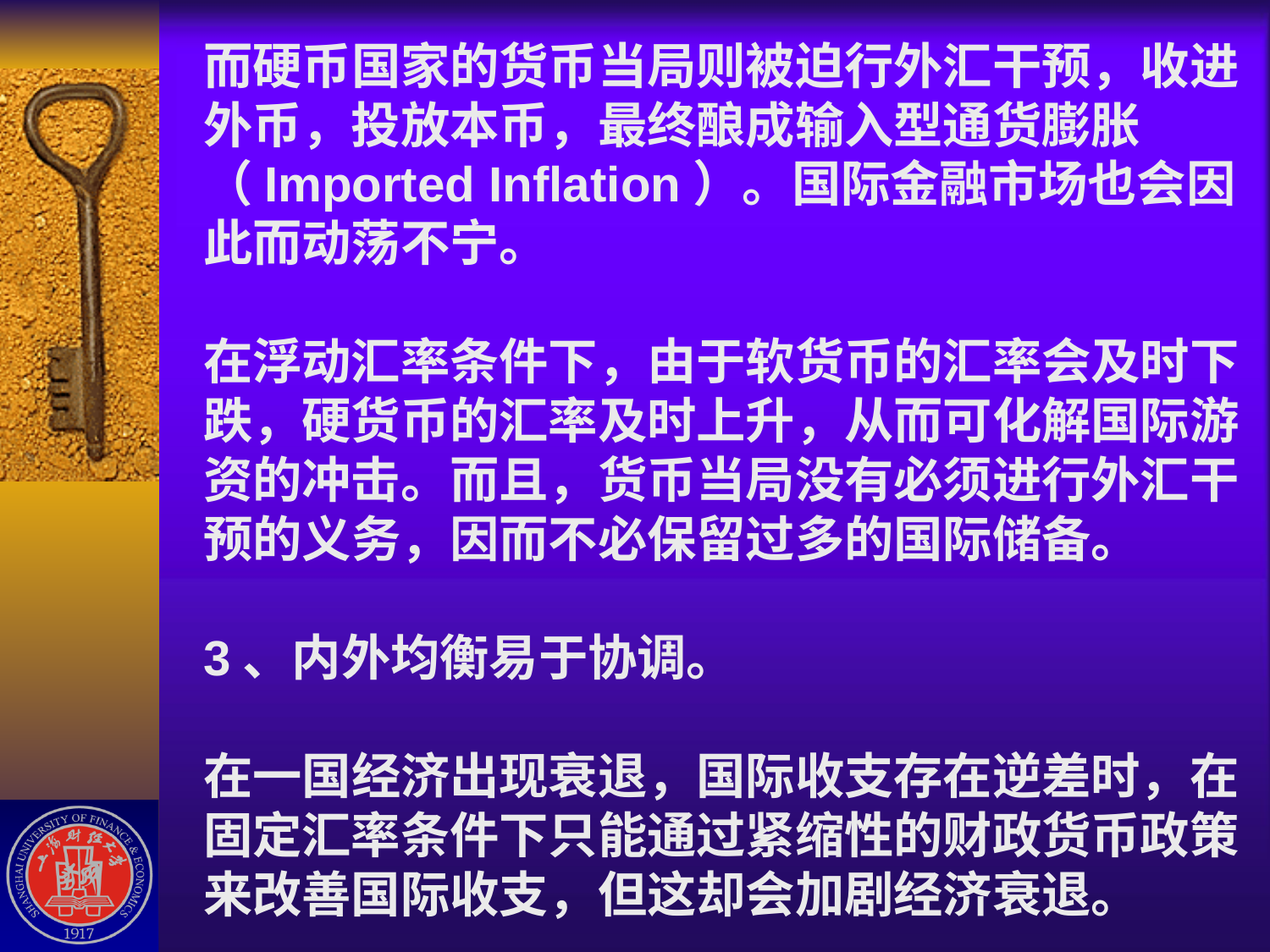

# 而硬币国家的货币当局则被迫行外汇干预，收进外币，投放本币，最终酿成输入型通货膨胀（Imported Inflation）。国际金融市场也会因此而动荡不宁。 在浮动汇率条件下，由于软货币的汇率会及时下跌，硬货币的汇率及时上升，从而可化解国际游资的冲击。而且，货币当局没有必须进行外汇干预的义务，因而不必保留过多的国际储备。 3、内外均衡易于协调。 在一国经济出现衰退，国际收支存在逆差时，在固定汇率条件下只能通过紧缩性的财政货币政策来改善国际收支，但这却会加剧经济衰退。